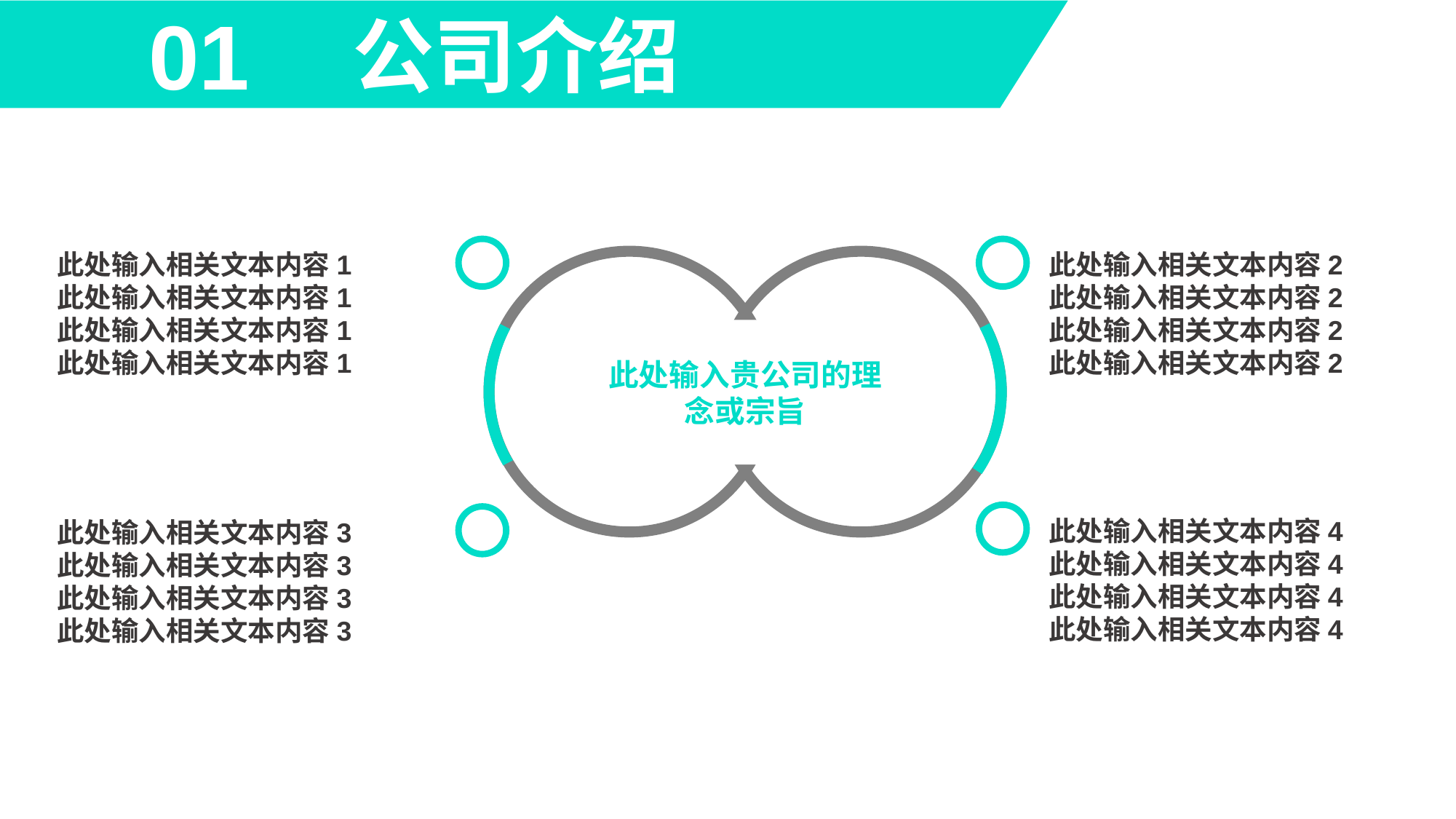

01
公司介绍

此处输入相关文本内容1
此处输入相关文本内容1
此处输入相关文本内容1
此处输入相关文本内容1
此处输入相关文本内容2
此处输入相关文本内容2
此处输入相关文本内容2
此处输入相关文本内容2

此处输入贵公司的理念或宗旨

此处输入相关文本内容4
此处输入相关文本内容4
此处输入相关文本内容4
此处输入相关文本内容4
此处输入相关文本内容3
此处输入相关文本内容3
此处输入相关文本内容3
此处输入相关文本内容3